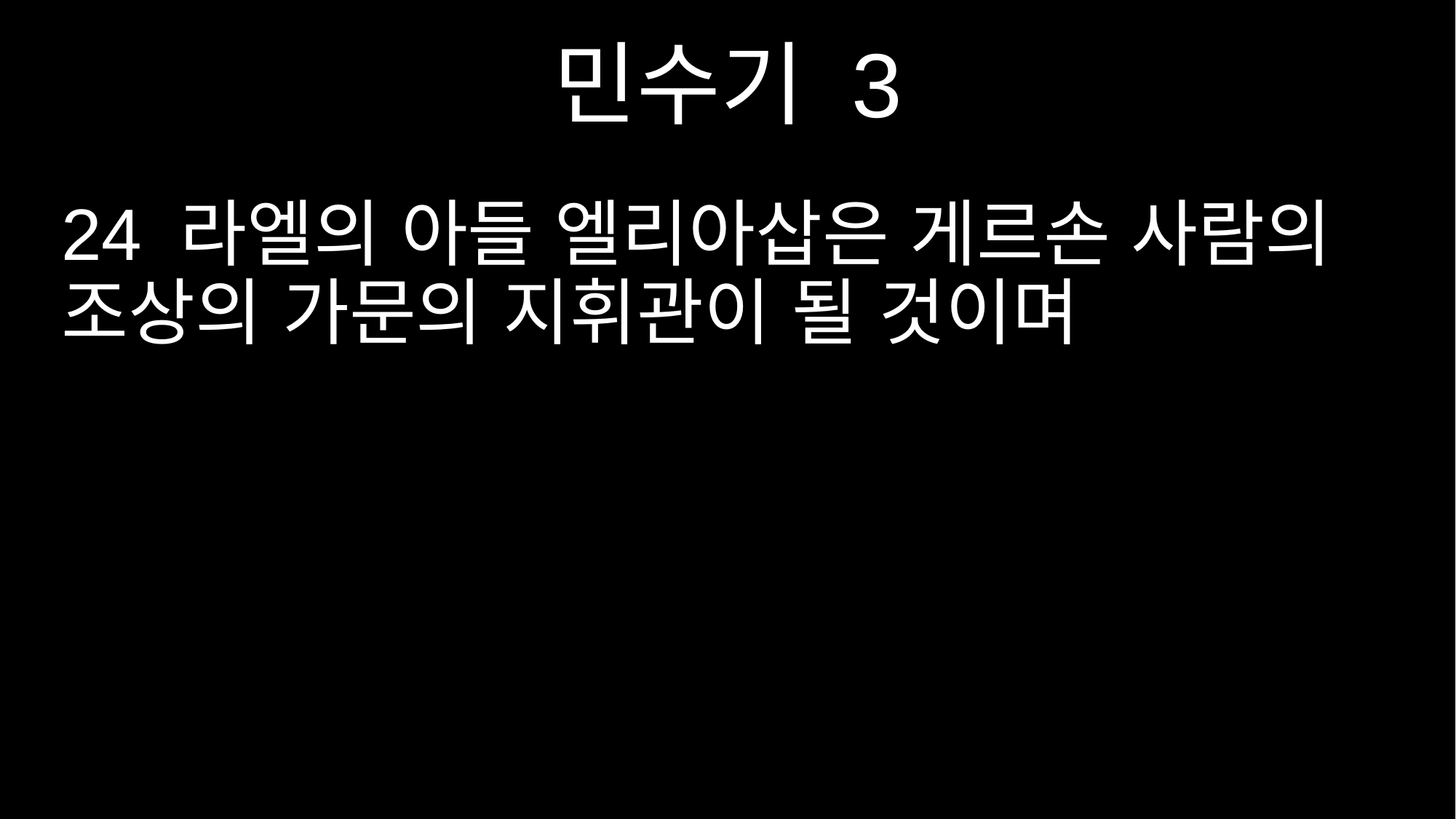

민수기 3
24 라엘의 아들 엘리아삽은 게르손 사람의 조상의 가문의 지휘관이 될 것이며